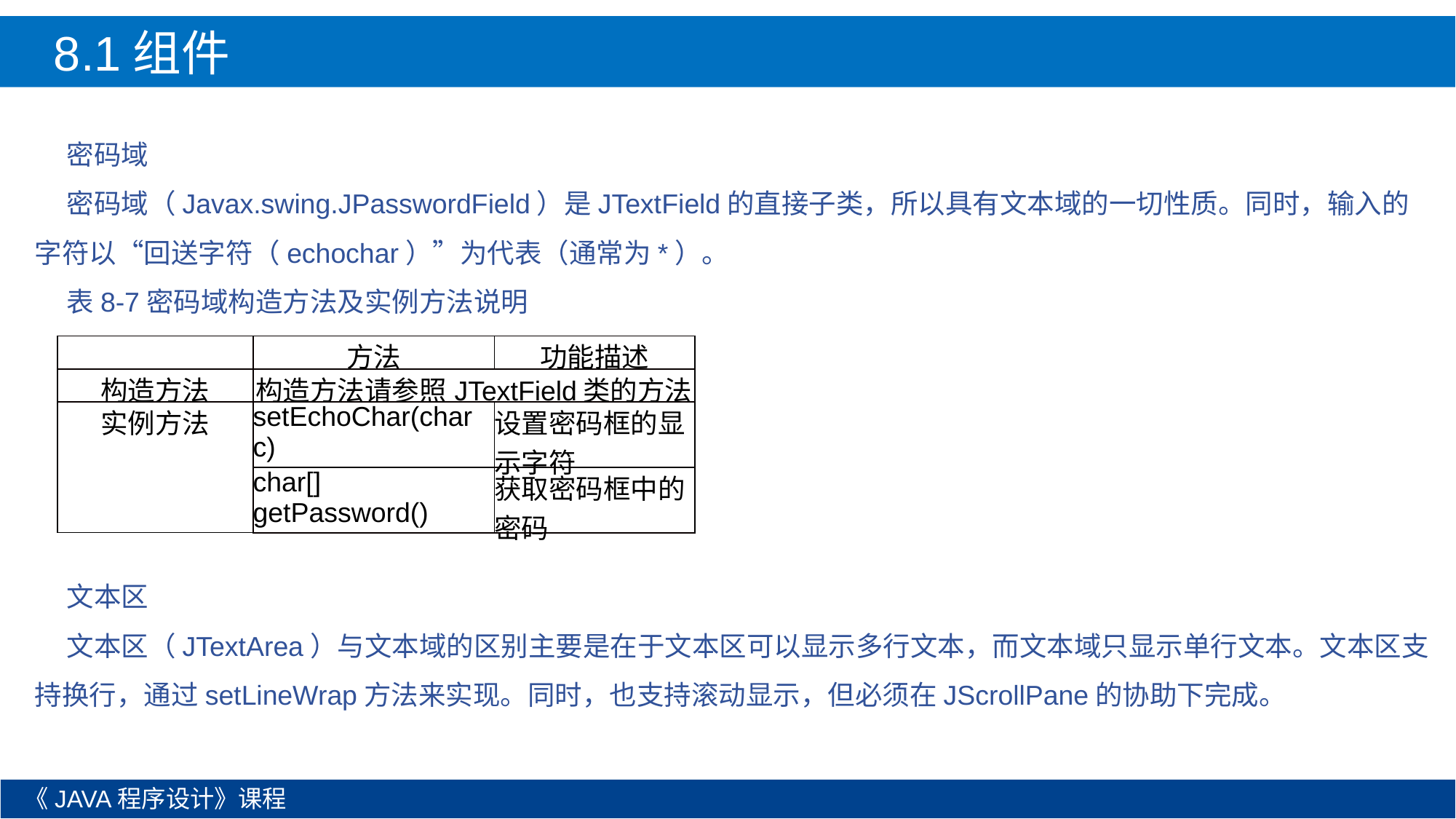

8.1组件
密码域
密码域（Javax.swing.JPasswordField）是JTextField的直接子类，所以具有文本域的一切性质。同时，输入的字符以“回送字符（echochar）”为代表（通常为*）。
表8-7密码域构造方法及实例方法说明

文本区
文本区（JTextArea）与文本域的区别主要是在于文本区可以显示多行文本，而文本域只显示单行文本。文本区支持换行，通过setLineWrap方法来实现。同时，也支持滚动显示，但必须在JScrollPane的协助下完成。
|  | 方法 | 功能描述 |
| --- | --- | --- |
| 构造方法 | 构造方法请参照JTextField类的方法 |  |
| 实例方法 | setEchoChar(char c) | 设置密码框的显示字符 |
|  | char[] getPassword() | 获取密码框中的密码 |
《JAVA程序设计》课程